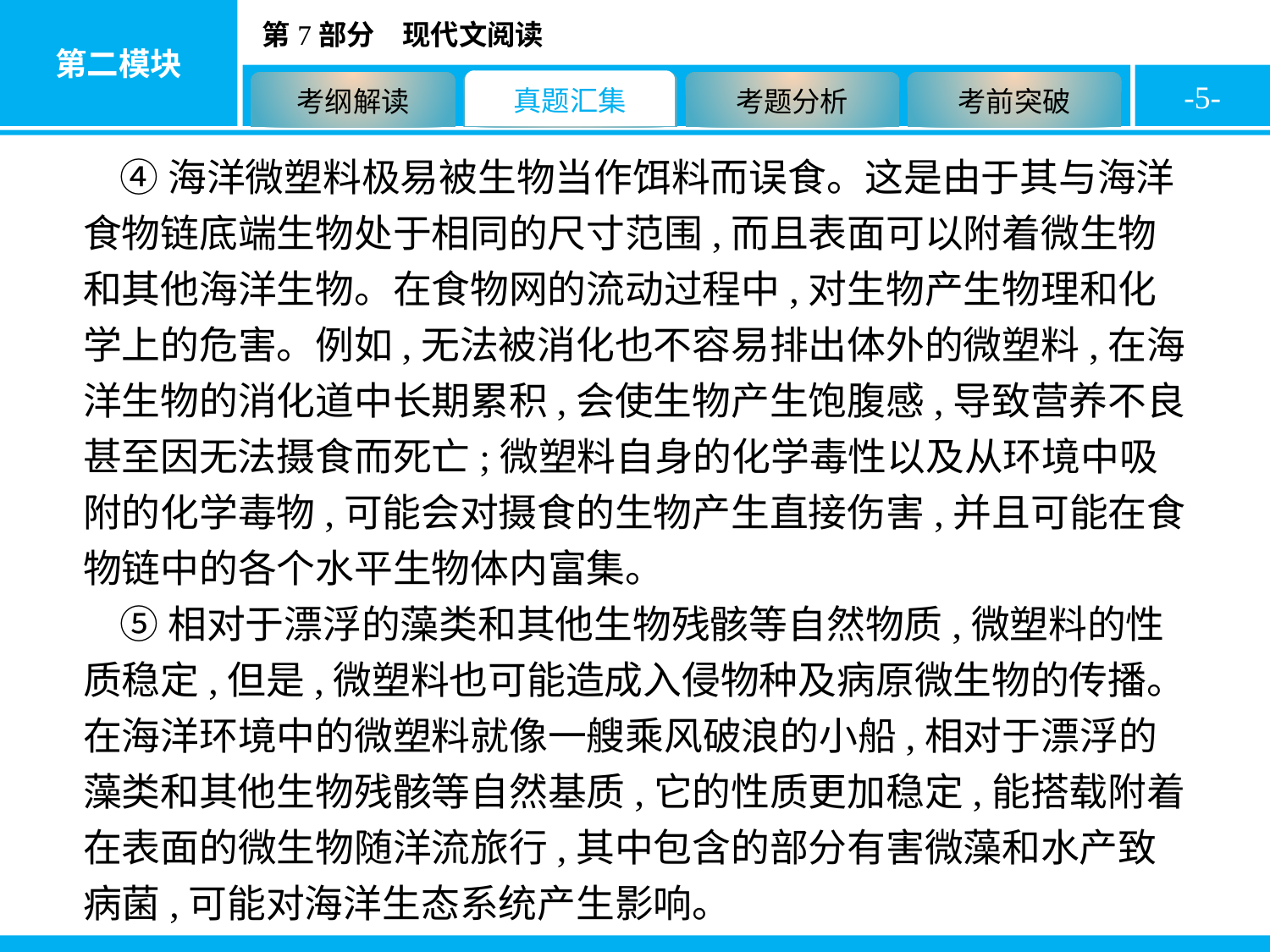

-5-
④海洋微塑料极易被生物当作饵料而误食。这是由于其与海洋食物链底端生物处于相同的尺寸范围,而且表面可以附着微生物和其他海洋生物。在食物网的流动过程中,对生物产生物理和化学上的危害。例如,无法被消化也不容易排出体外的微塑料,在海洋生物的消化道中长期累积,会使生物产生饱腹感,导致营养不良甚至因无法摄食而死亡;微塑料自身的化学毒性以及从环境中吸附的化学毒物,可能会对摄食的生物产生直接伤害,并且可能在食物链中的各个水平生物体内富集。
⑤相对于漂浮的藻类和其他生物残骸等自然物质,微塑料的性质稳定,但是,微塑料也可能造成入侵物种及病原微生物的传播。在海洋环境中的微塑料就像一艘乘风破浪的小船,相对于漂浮的藻类和其他生物残骸等自然基质,它的性质更加稳定,能搭载附着在表面的微生物随洋流旅行,其中包含的部分有害微藻和水产致病菌,可能对海洋生态系统产生影响。